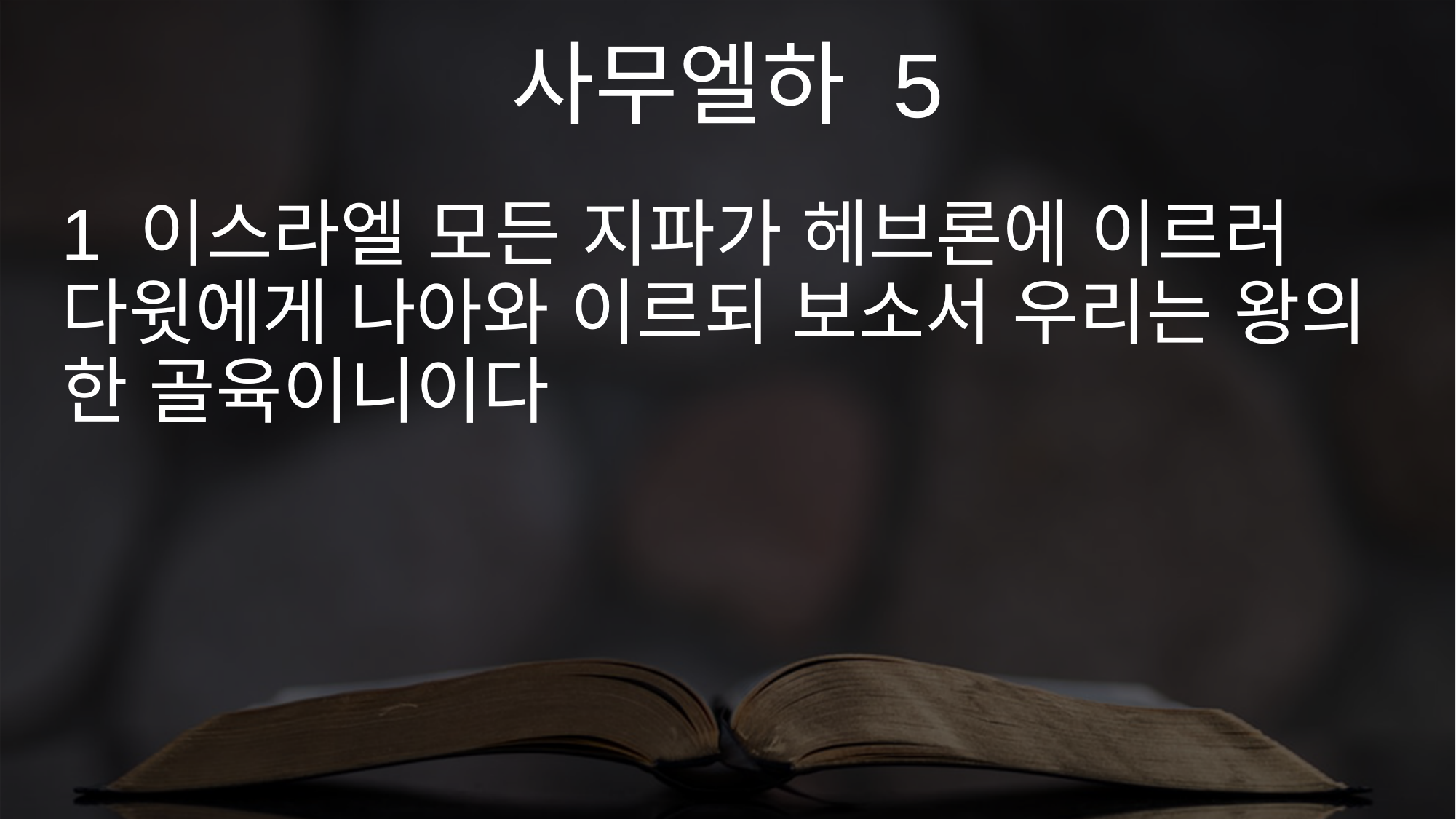

사무엘하 5
1 이스라엘 모든 지파가 헤브론에 이르러 다윗에게 나아와 이르되 보소서 우리는 왕의 한 골육이니이다